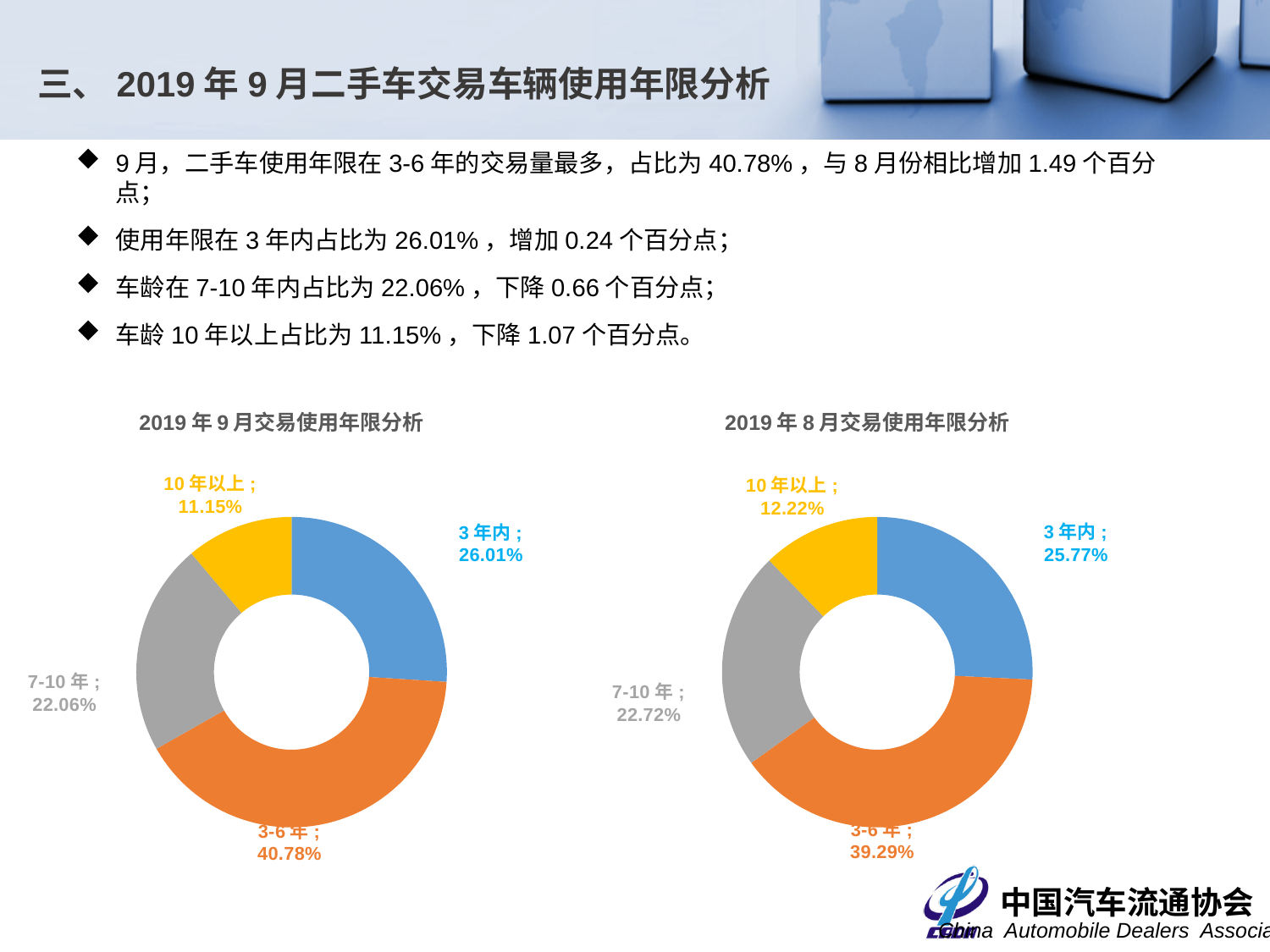

# 三、2019年9月二手车交易车辆使用年限分析
9月，二手车使用年限在3-6年的交易量最多，占比为40.78%，与8月份相比增加1.49个百分点；
使用年限在3年内占比为26.01%，增加0.24个百分点；
车龄在7-10年内占比为22.06%，下降0.66个百分点；
车龄10年以上占比为11.15%，下降1.07个百分点。

### Chart: 2019年9月交易使用年限分析

| Category | 交易数量 |
|---|---|
| 3年内 | 0.26005313492229876 |
| 3-6年 | 0.40777812930005986 |
| 7-10年 | 0.22064486127363722 |
| 10年以上 | 0.11152387450400418 |

### Chart: 2019年8月交易使用年限分析

| Category | 交易数量 |
|---|---|
| 3年内 | 0.25769143169878506 |
| 3-6年 | 0.3928839291896893 |
| 7-10年 | 0.2271910057990771 |
| 10年以上 | 0.12223363331244853 |